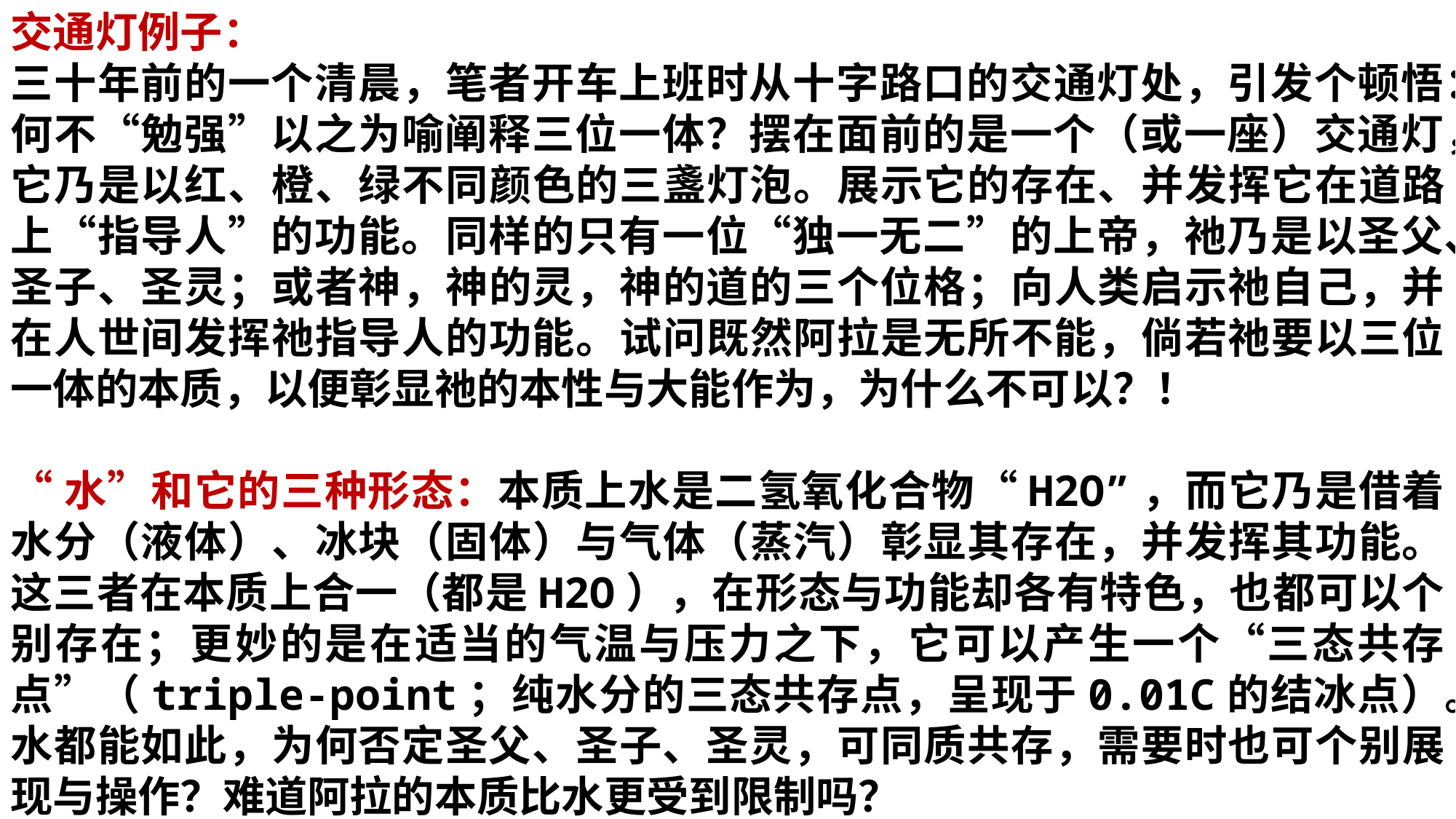

交通灯例子：
三十年前的一个清晨，笔者开车上班时从十字路口的交通灯处，引发个顿悟：何不“勉强”以之为喻阐释三位一体？摆在面前的是一个（或一座）交通灯，它乃是以红、橙、绿不同颜色的三盞灯泡。展示它的存在、并发挥它在道路上“指导人”的功能。同样的只有一位“独一无二”的上帝，祂乃是以圣父、圣子、圣灵；或者神，神的灵，神的道的三个位格；向人类启示祂自己，并在人世间发挥祂指导人的功能。试问既然阿拉是无所不能，倘若祂要以三位一体的本质，以便彰显祂的本性与大能作为，为什么不可以？！

“水”和它的三种形态：本质上水是二氢氧化合物“H2O”，而它乃是借着水分（液体）、冰块（固体）与气体（蒸汽）彰显其存在，并发挥其功能。这三者在本质上合一（都是H2O），在形态与功能却各有特色，也都可以个别存在；更妙的是在适当的气温与压力之下，它可以产生一个“三态共存点”（triple-point；纯水分的三态共存点，呈现于0.01C的结冰点）。水都能如此，为何否定圣父、圣子、圣灵，可同质共存，需要时也可个别展现与操作？难道阿拉的本质比水更受到限制吗？